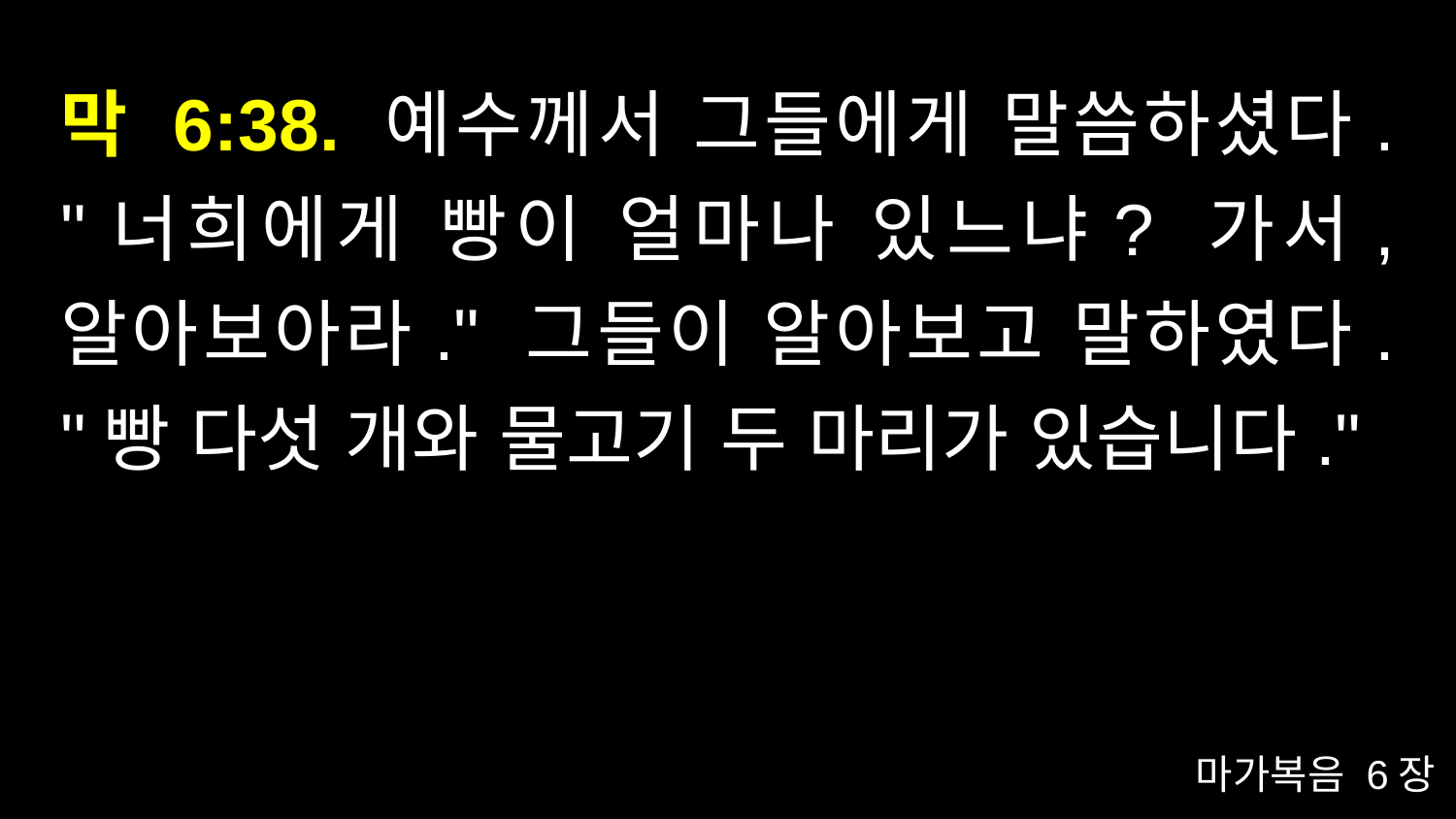

# 막 6:38. 예수께서 그들에게 말씀하셨다. "너희에게 빵이 얼마나 있느냐? 가서, 알아보아라." 그들이 알아보고 말하였다. "빵 다섯 개와 물고기 두 마리가 있습니다."
마가복음 6장